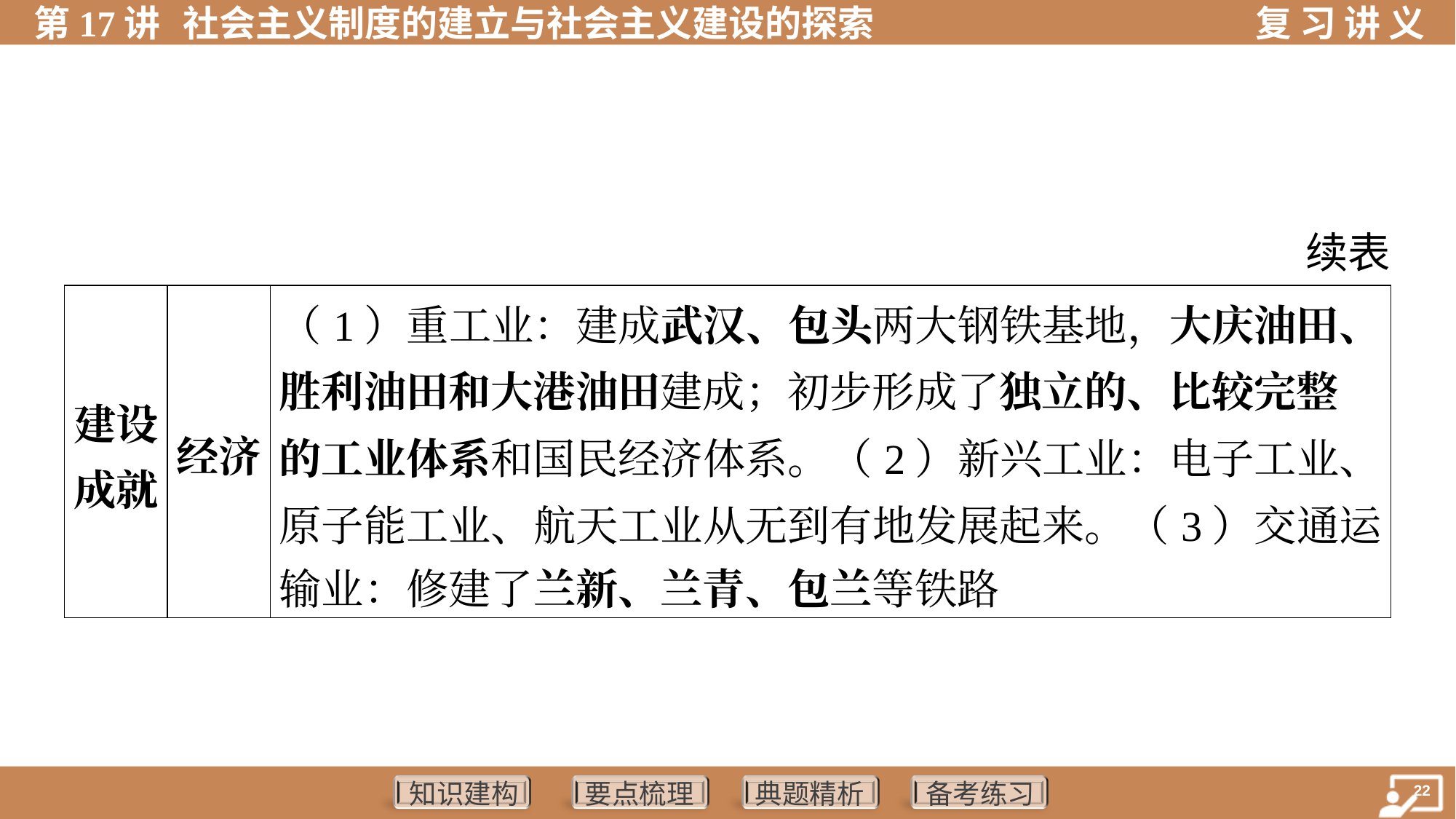

续表
| 建设 成就 | 经济 | （1）重工业：建成武汉、包头两大钢铁基地，大庆油田、 胜利油田和大港油田建成；初步形成了独立的、比较完整 的工业体系和国民经济体系。（2）新兴工业：电子工业、 原子能工业、航天工业从无到有地发展起来。（3）交通运 输业：修建了兰新、兰青、包兰等铁路 |  |
| --- | --- | --- | --- |